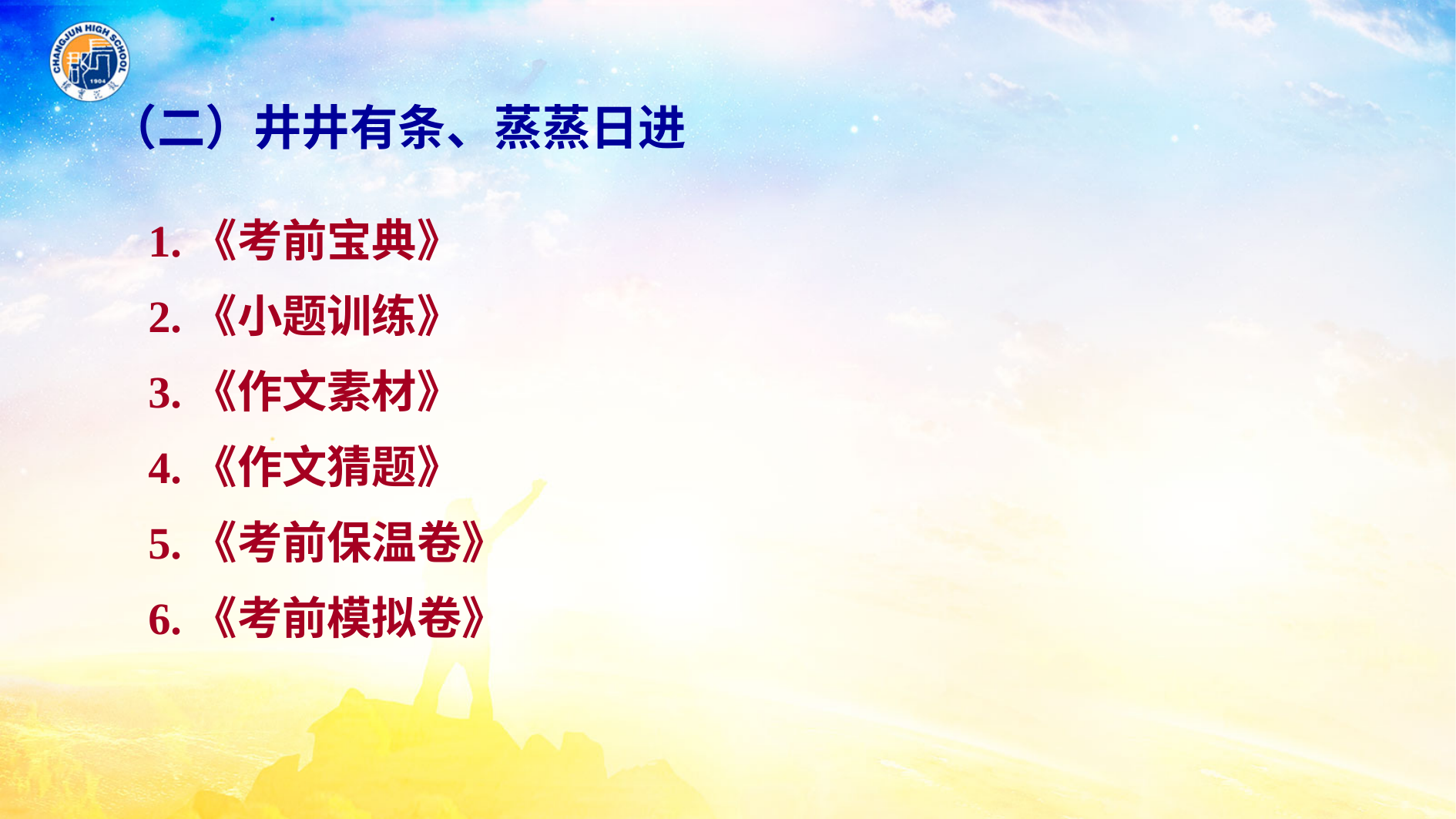

（二）井井有条、蒸蒸日进
1.《考前宝典》
2.《小题训练》
3.《作文素材》
4.《作文猜题》
5.《考前保温卷》
6.《考前模拟卷》